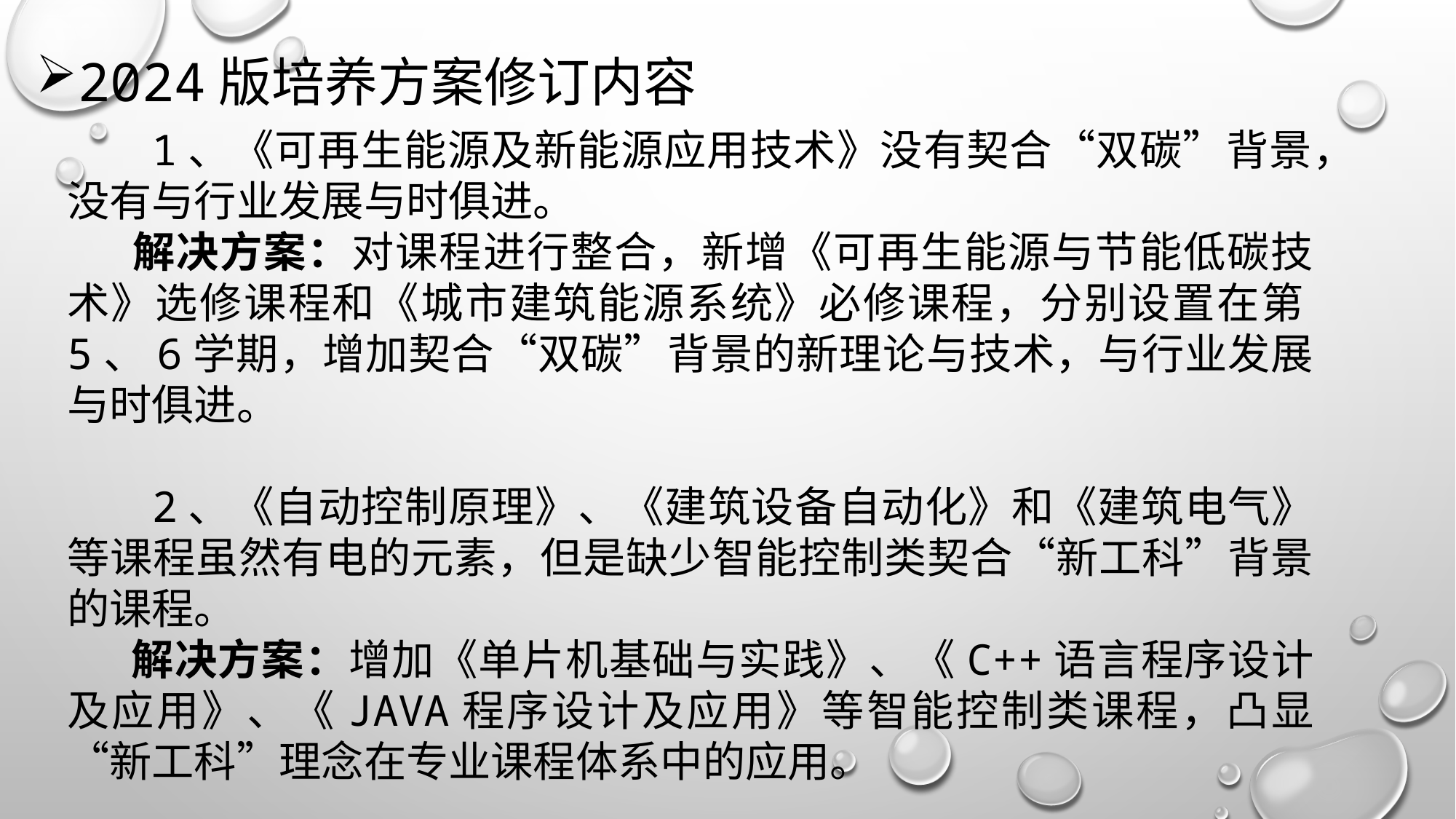

2024版培养方案修订内容
  1、《可再生能源及新能源应用技术》没有契合“双碳”背景，没有与行业发展与时俱进。
  解决方案：对课程进行整合，新增《可再生能源与节能低碳技术》选修课程和《城市建筑能源系统》必修课程，分别设置在第5、6学期，增加契合“双碳”背景的新理论与技术，与行业发展与时俱进。

  2、《自动控制原理》、《建筑设备自动化》和《建筑电气》等课程虽然有电的元素，但是缺少智能控制类契合“新工科”背景的课程。
  解决方案：增加《单片机基础与实践》、《C++语言程序设计及应用》、《JAVA程序设计及应用》等智能控制类课程，凸显“新工科”理念在专业课程体系中的应用。